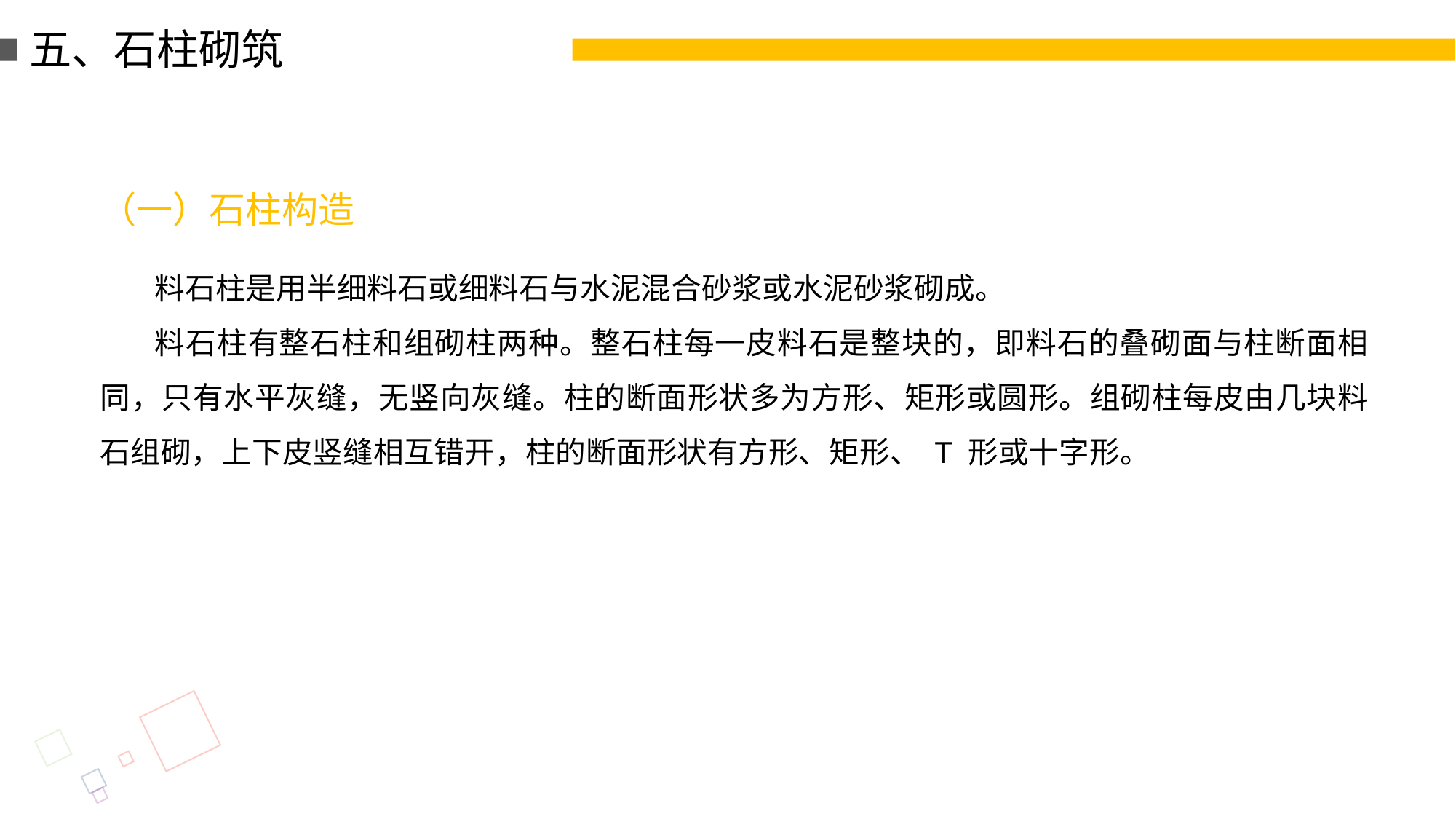

五、石柱砌筑
（一）石柱构造
料石柱是用半细料石或细料石与水泥混合砂浆或水泥砂浆砌成。
料石柱有整石柱和组砌柱两种。整石柱每一皮料石是整块的，即料石的叠砌面与柱断面相同，只有水平灰缝，无竖向灰缝。柱的断面形状多为方形、矩形或圆形。组砌柱每皮由几块料石组砌，上下皮竖缝相互错开，柱的断面形状有方形、矩形、 T 形或十字形。